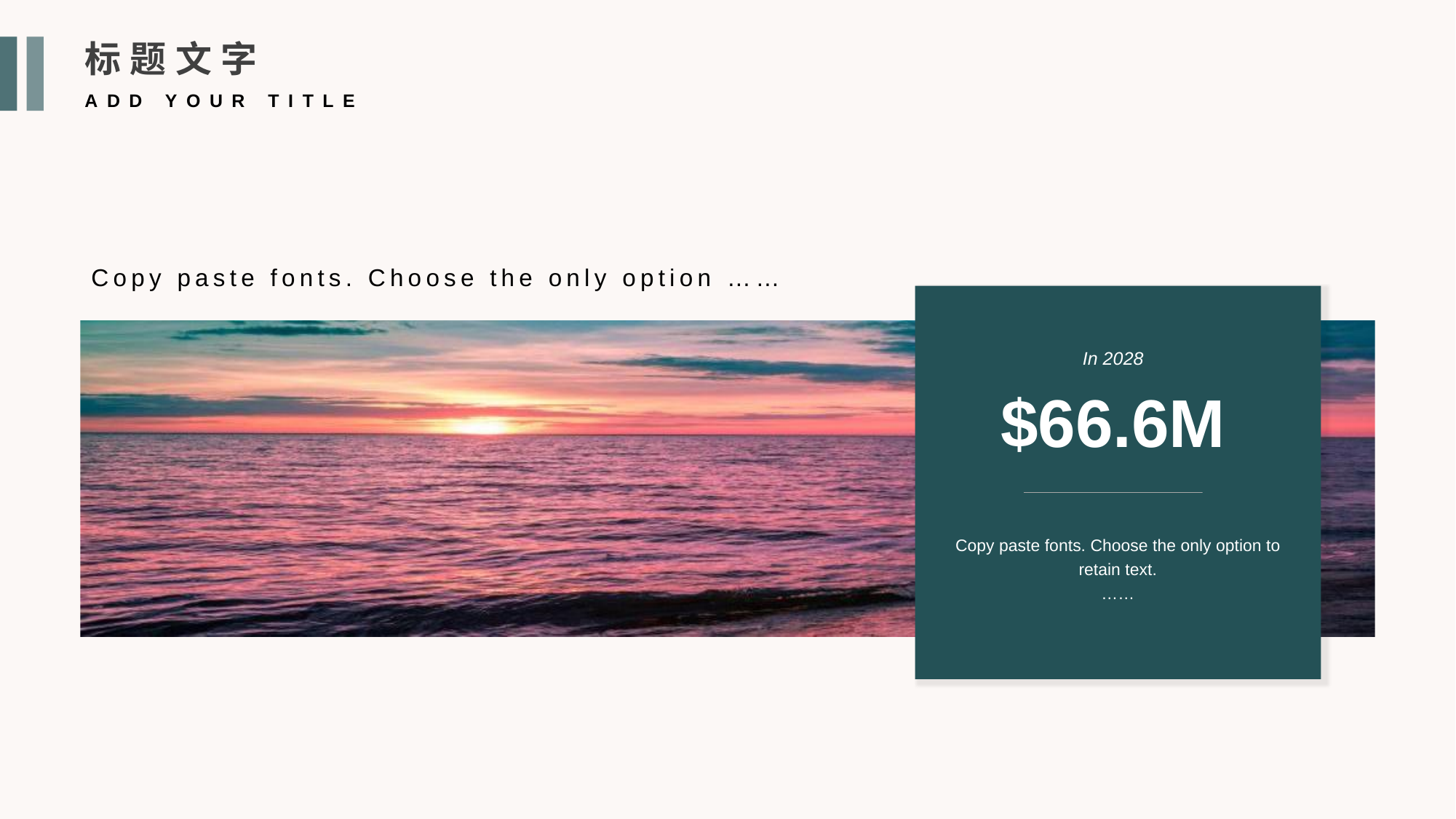

标题文字
ADD YOUR TITLE

Copy paste fonts. Choose the only option ……

In 2028
$66.6m
Copy paste fonts. Choose the only option to retain text.
……